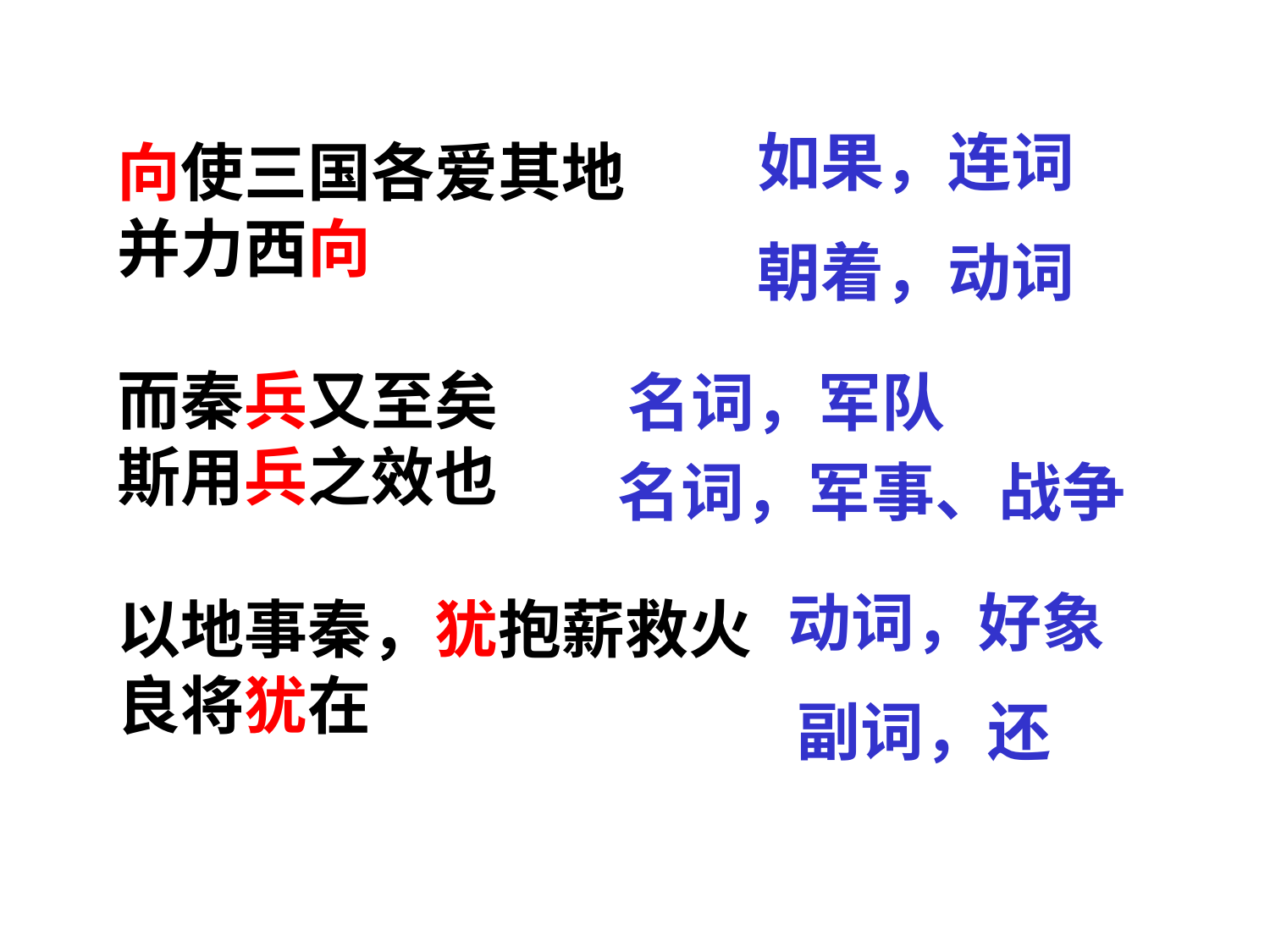

如果，连词
向使三国各爱其地
并力西向

而秦兵又至矣
斯用兵之效也

以地事秦，犹抱薪救火
良将犹在
朝着，动词
名词，军队
名词，军事、战争
动词，好象
副词，还